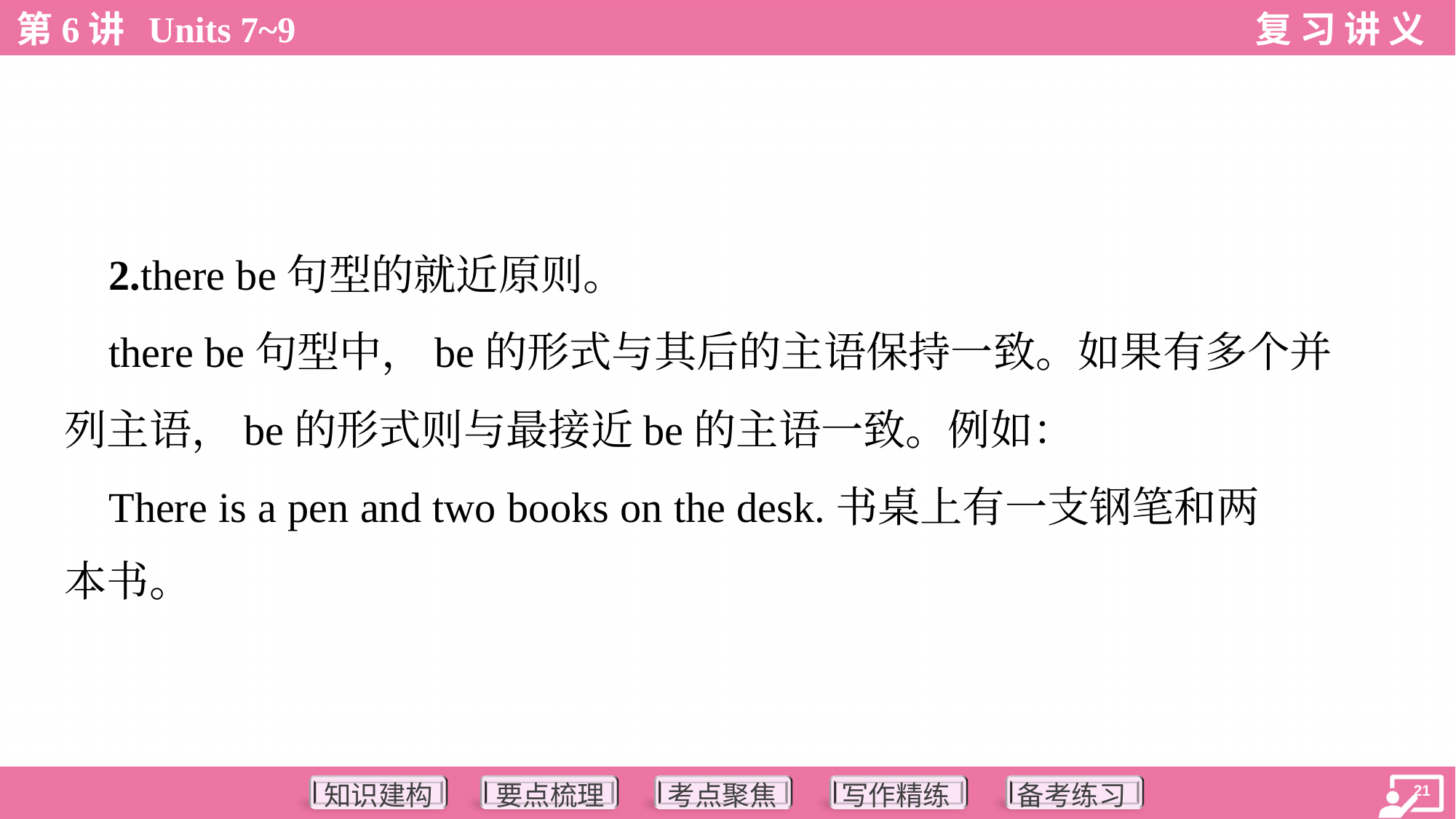

2.there be句型的就近原则。
    there be句型中，be的形式与其后的主语保持一致。如果有多个并
列主语，be的形式则与最接近be的主语一致。例如：
    There is a pen and two books on the desk.书桌上有一支钢笔和两
本书。